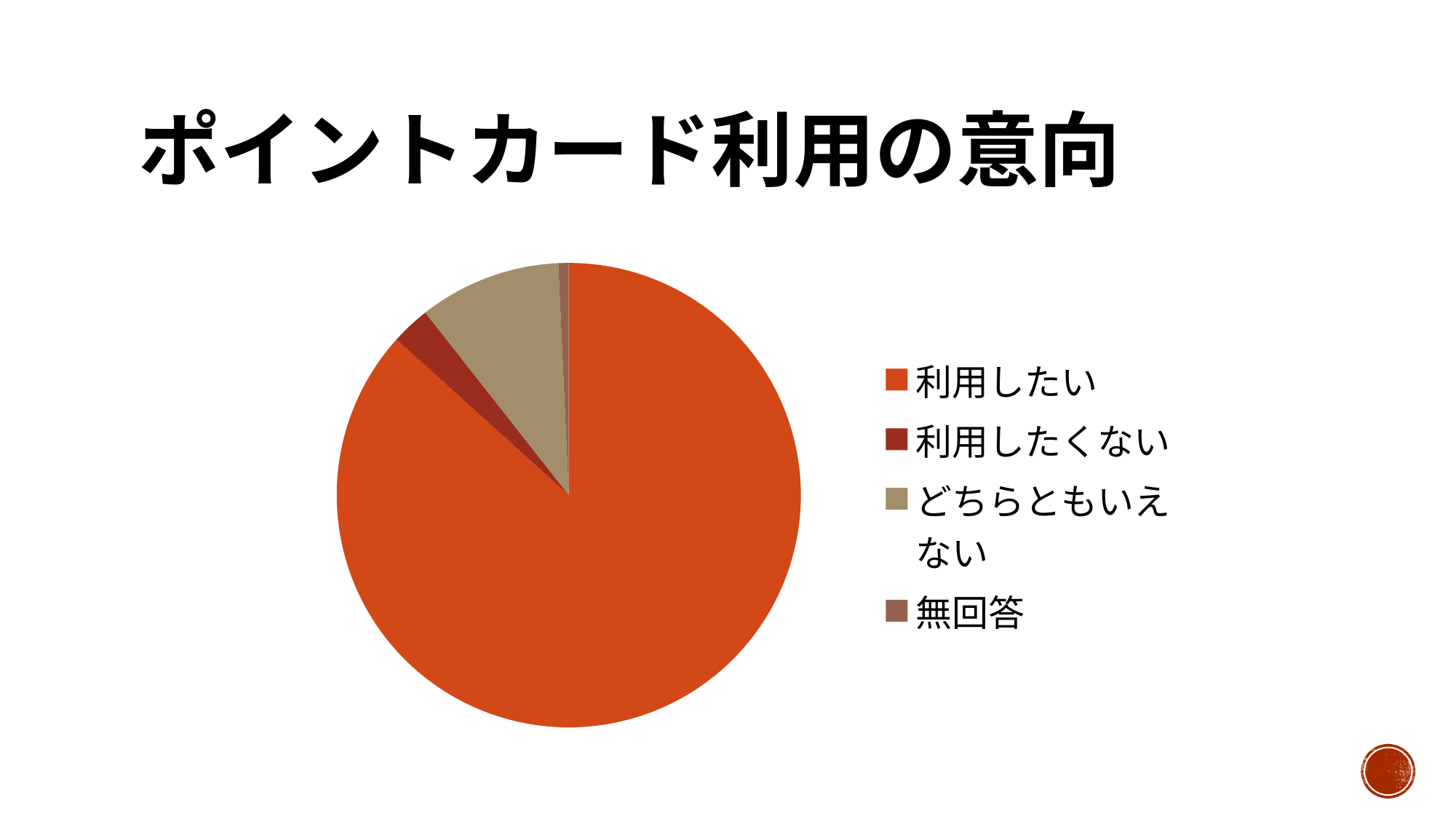

# ポイントカード利用の意向

### Chart

| Category | 人数 |
|---|---|
| 利用したい | 2150.0 |
| 利用したくない | 67.0 |
| どちらともいえない | 245.0 |
| 無回答 | 18.0 |